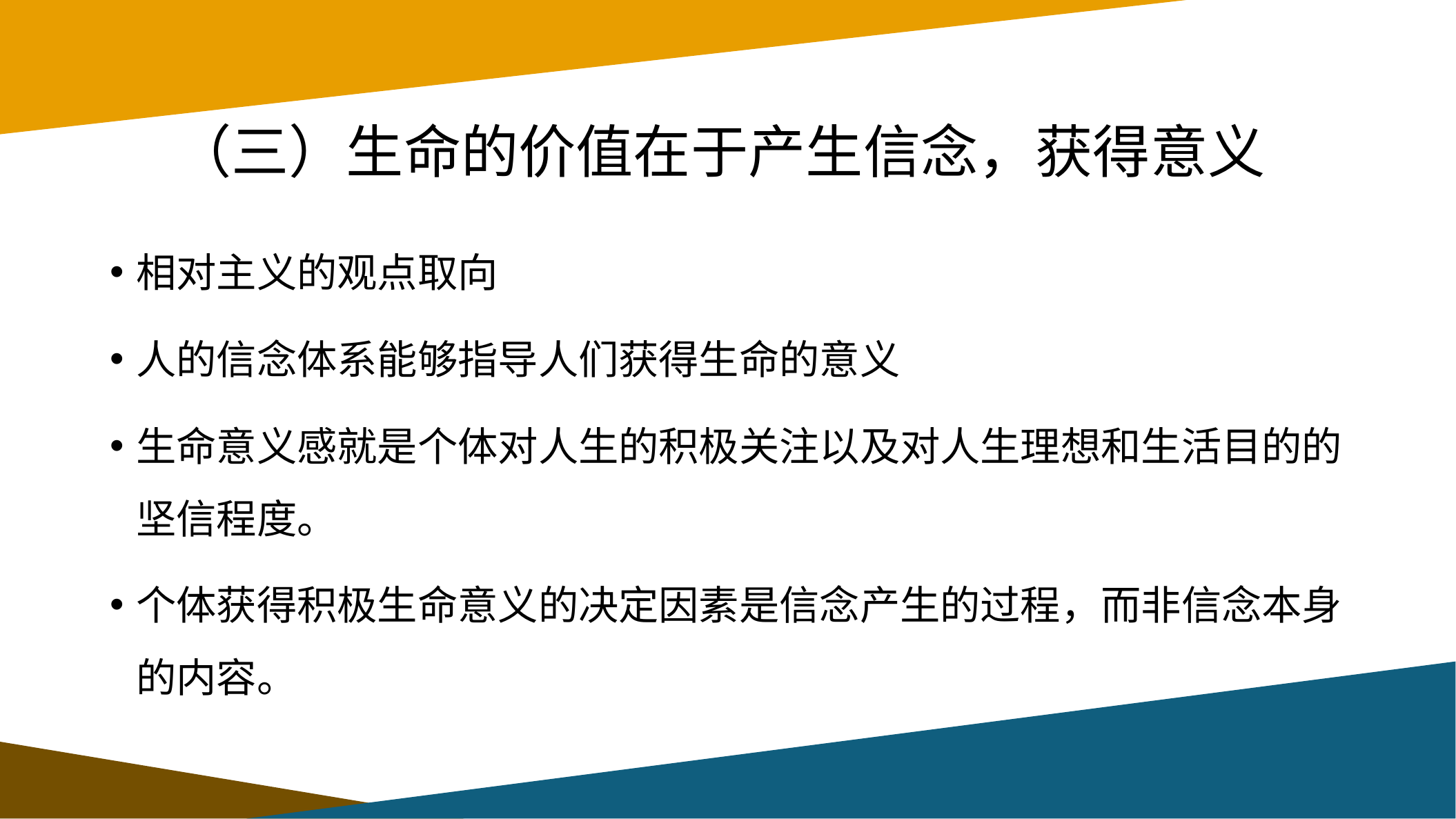

# （三）生命的价值在于产生信念，获得意义
相对主义的观点取向
人的信念体系能够指导人们获得生命的意义
生命意义感就是个体对人生的积极关注以及对人生理想和生活目的的坚信程度。
个体获得积极生命意义的决定因素是信念产生的过程，而非信念本身的内容。